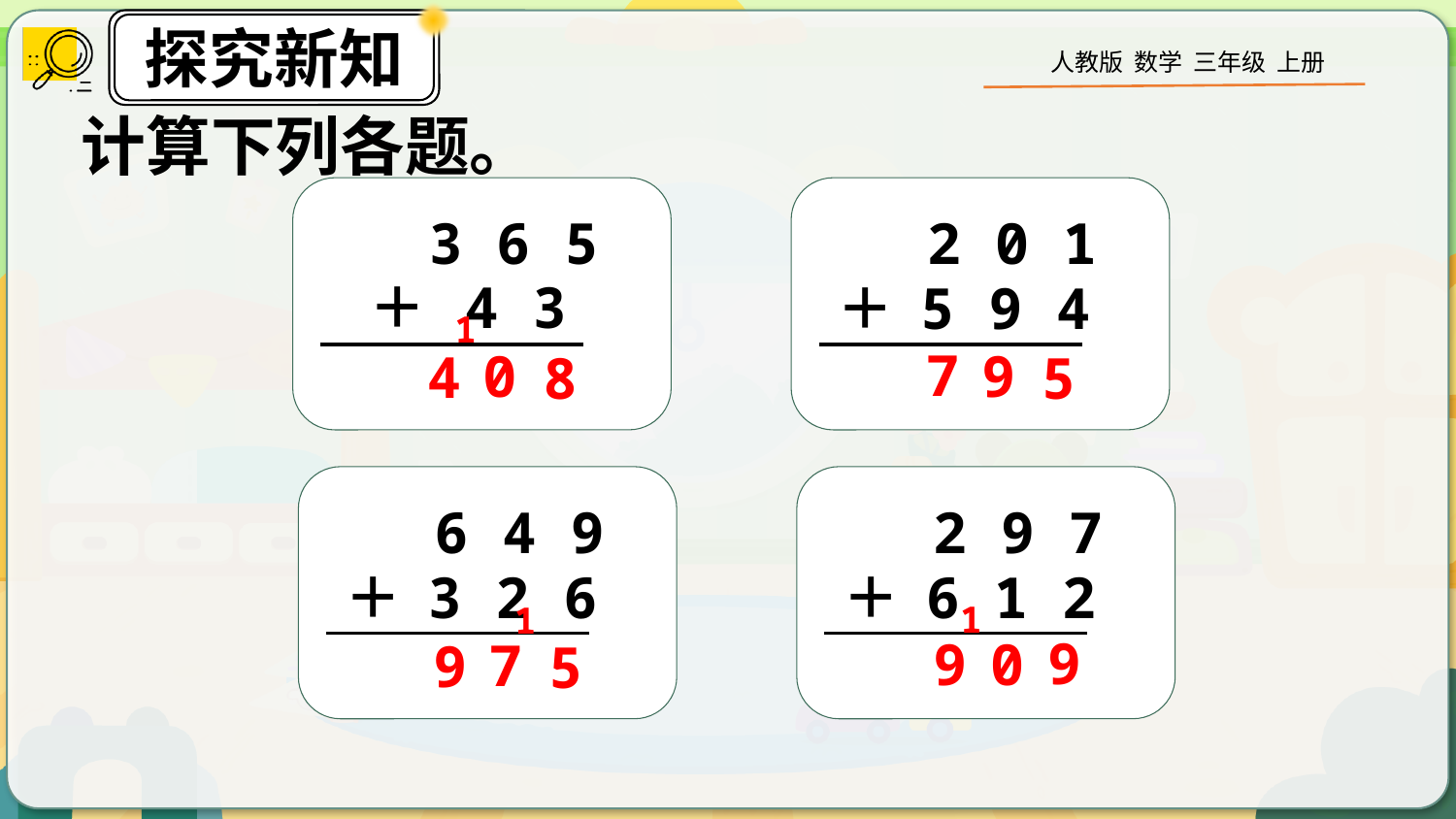

计算下列各题。

3 6 5
 ＋  4 3

2 0 1
 ＋ 5 9 4
1
7
0
9
4
8
5

6 4 9
 ＋ 3 2 6

2 9 7
 ＋ 6 1 2
1
1
9
9
0
7
9
5